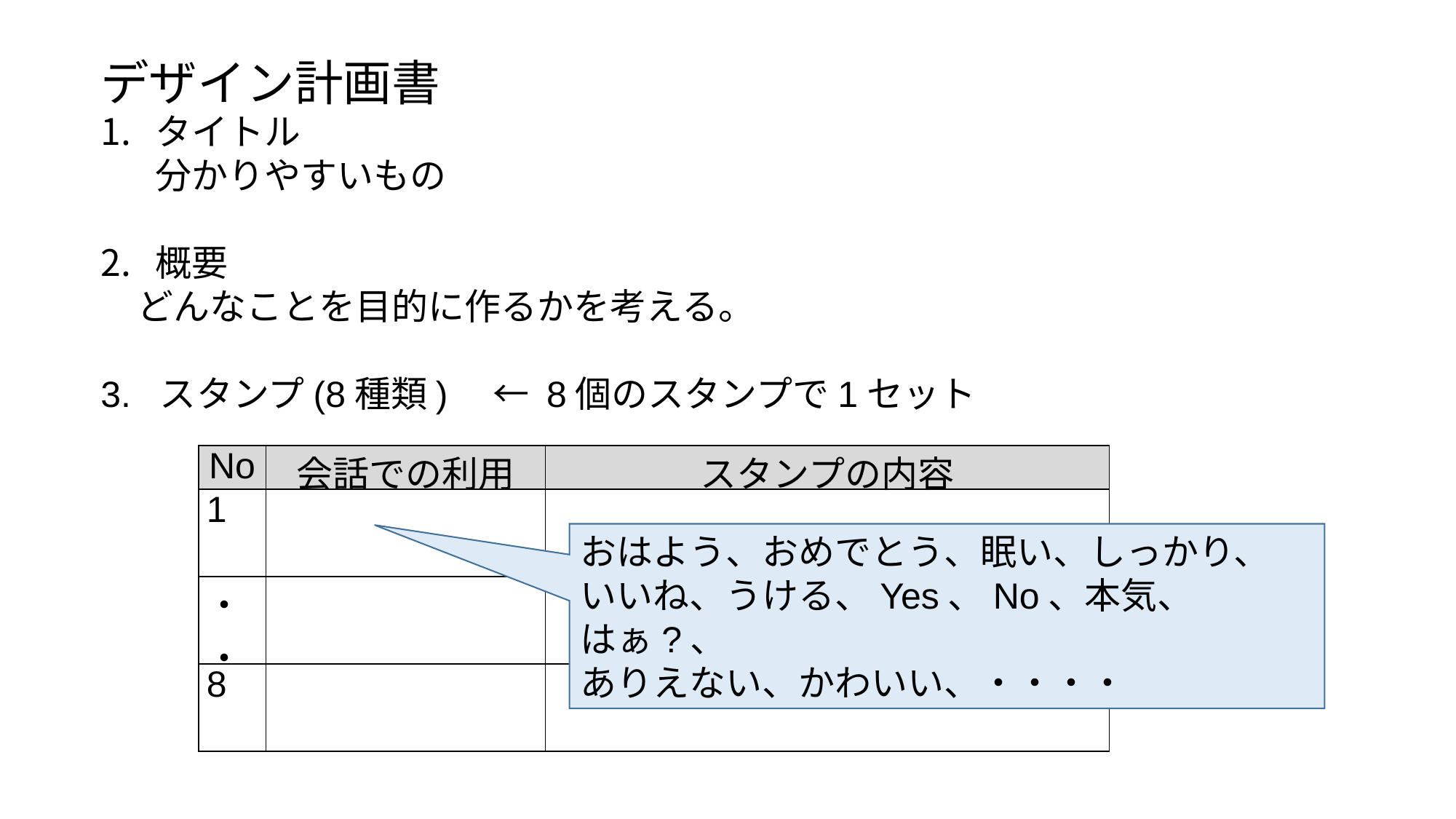

デザイン計画書
タイトル
分かりやすいもの
概要
　どんなことを目的に作るかを考える。
3.  スタンプ(8種類)　← 8個のスタンプで1セット
| No | 会話での利用 | スタンプの内容 |
| --- | --- | --- |
| 1 |  |  |
| ・・ |  |  |
| 8 |  |  |
おはよう、おめでとう、眠い、しっかり、
いいね、うける、Yes、No、本気、はぁ?、
ありえない、かわいい、・・・・